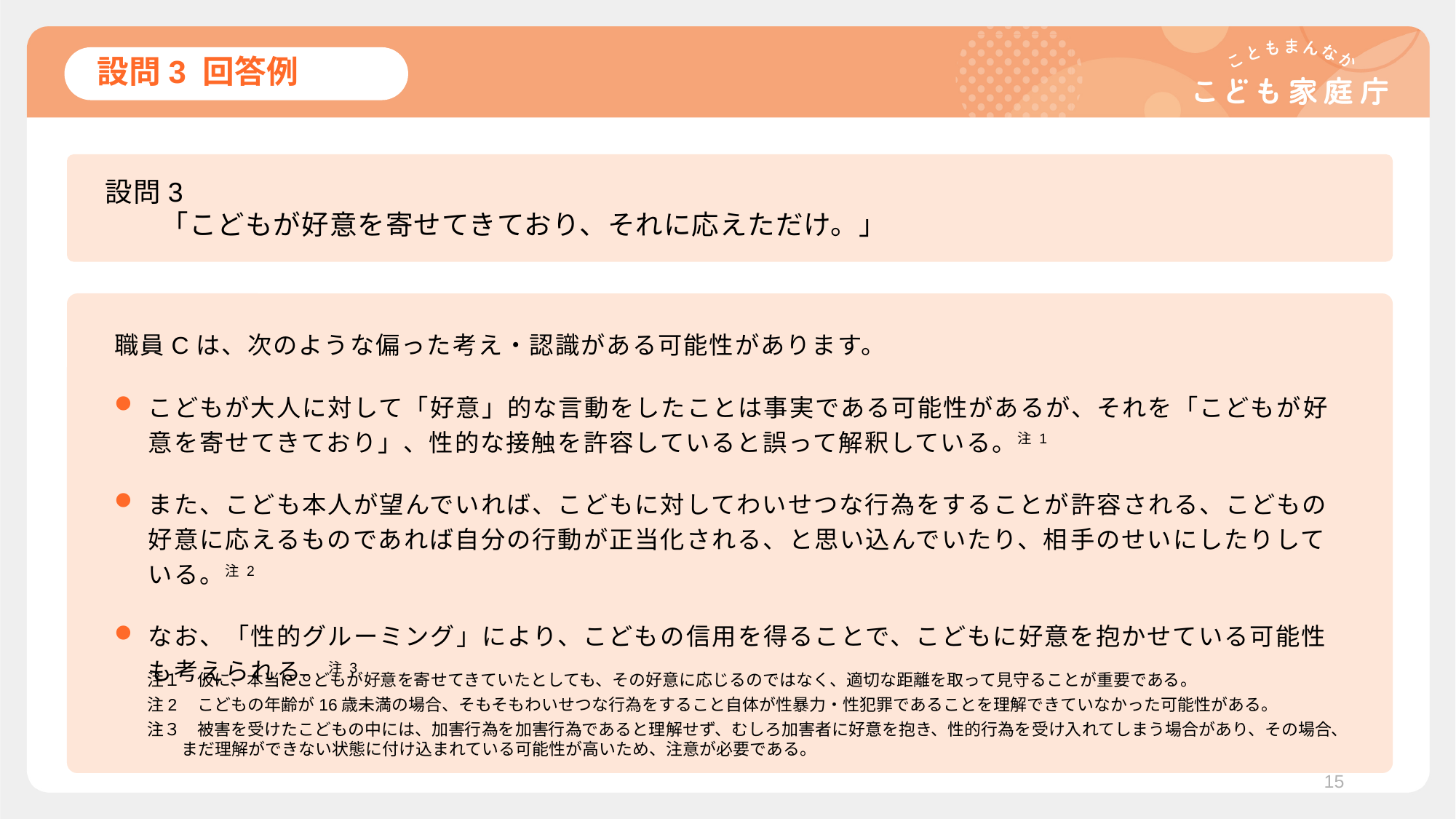

# 設問3 回答例

設問3
　　「こどもが好意を寄せてきており、それに応えただけ。」

職員Cは、次のような偏った考え・認識がある可能性があります。
こどもが大人に対して「好意」的な言動をしたことは事実である可能性があるが、それを「こどもが好意を寄せてきており」、性的な接触を許容していると誤って解釈している。注1
また、こども本人が望んでいれば、こどもに対してわいせつな行為をすることが許容される、こどもの好意に応えるものであれば自分の行動が正当化される、と思い込んでいたり、相手のせいにしたりしている。注2
なお、「性的グルーミング」により、こどもの信用を得ることで、こどもに好意を抱かせている可能性も考えられる。注3
注１　仮に、本当にこどもが好意を寄せてきていたとしても、その好意に応じるのではなく、適切な距離を取って見守ることが重要である。
注2　こどもの年齢が16歳未満の場合、そもそもわいせつな行為をすること自体が性暴力・性犯罪であることを理解できていなかった可能性がある。
注３　被害を受けたこどもの中には、加害行為を加害行為であると理解せず、むしろ加害者に好意を抱き、性的行為を受け入れてしまう場合があり、その場合、まだ理解ができない状態に付け込まれている可能性が高いため、注意が必要である。
15